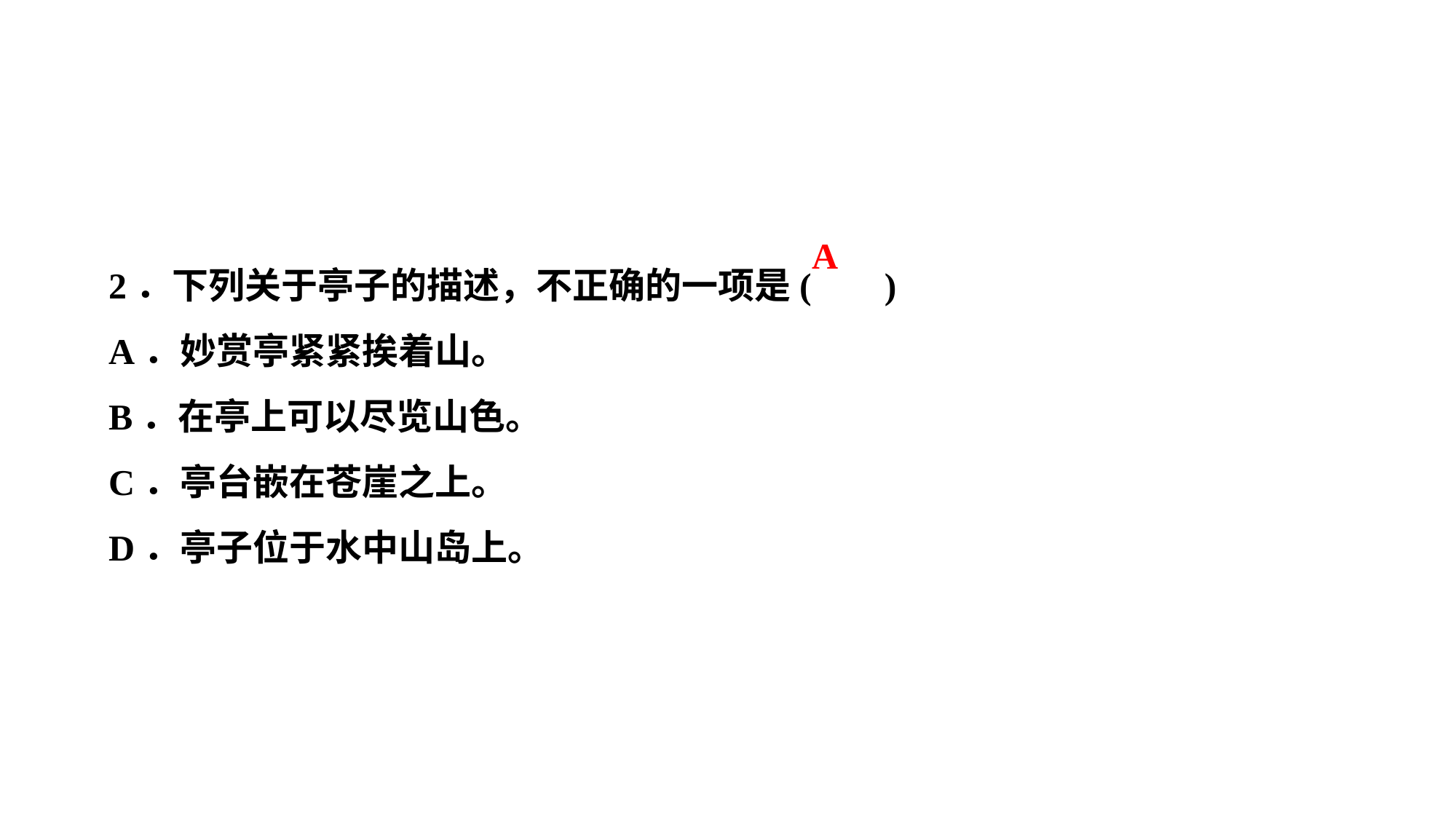

A
2．下列关于亭子的描述，不正确的一项是(        )
A．妙赏亭紧紧挨着山。
B．在亭上可以尽览山色。
C．亭台嵌在苍崖之上。
D．亭子位于水中山岛上。